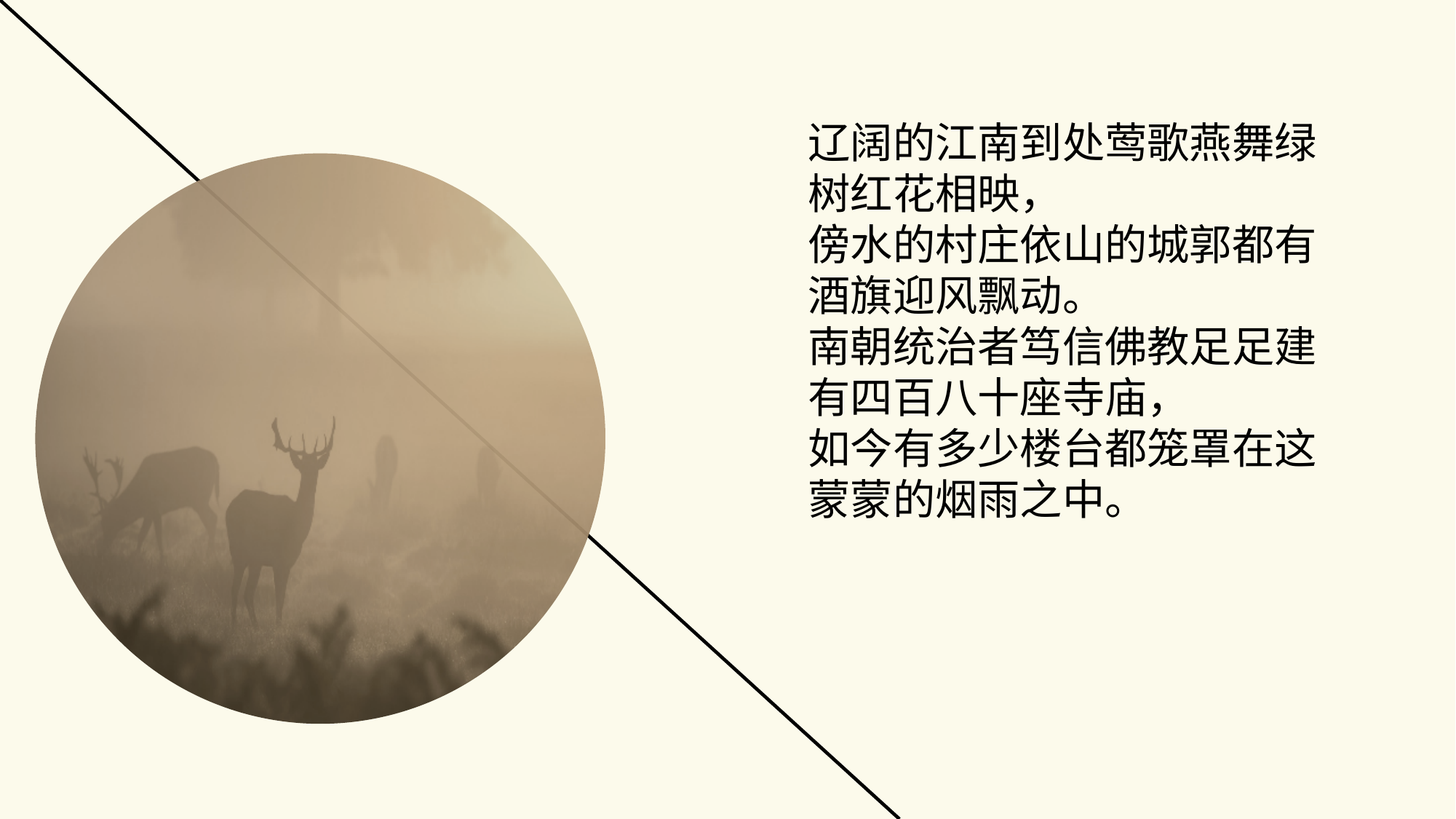

辽阔的江南到处莺歌燕舞绿树红花相映，
傍水的村庄依山的城郭都有酒旗迎风飘动。
南朝统治者笃信佛教足足建有四百八十座寺庙，
如今有多少楼台都笼罩在这蒙蒙的烟雨之中。